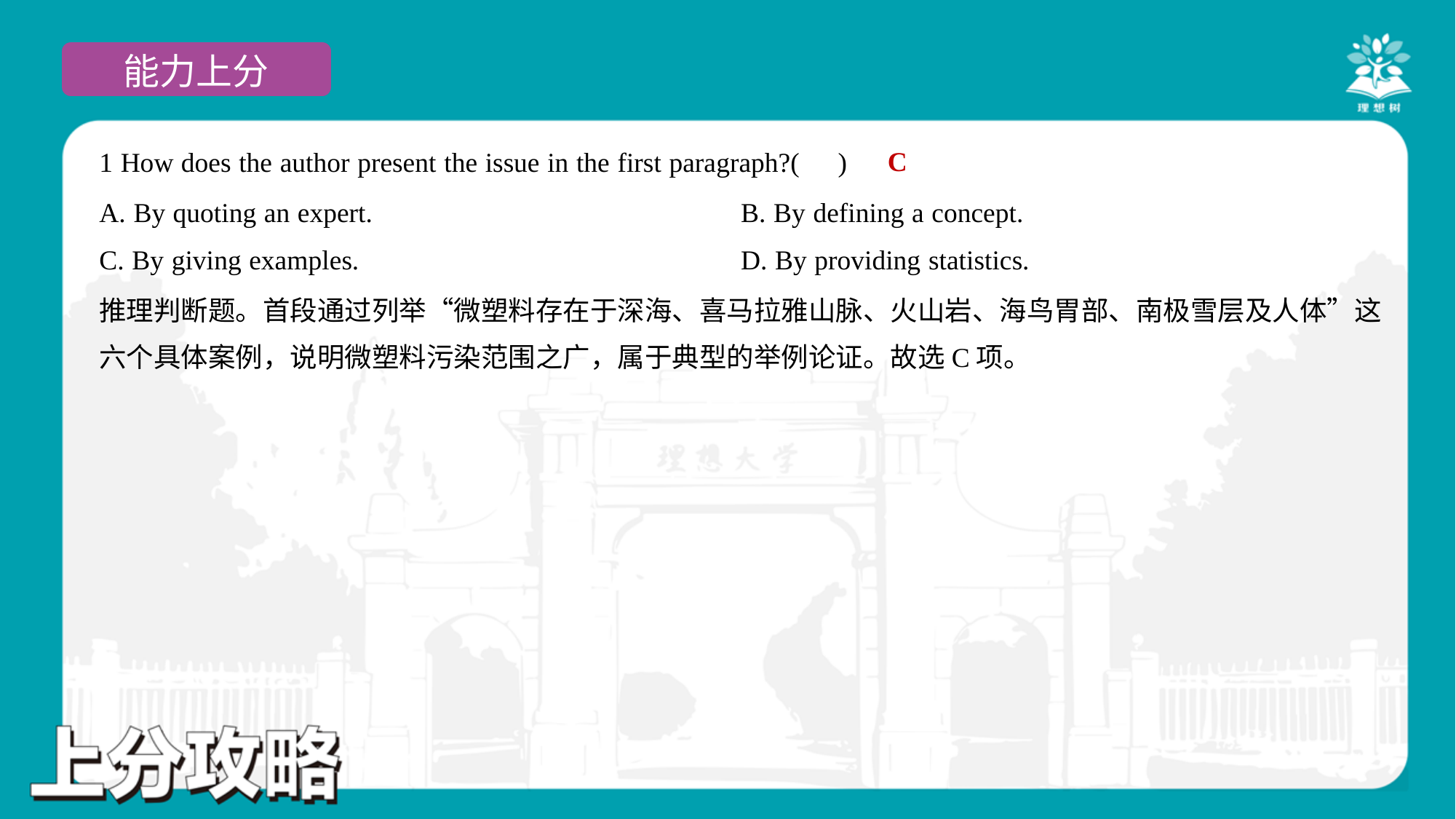

C
1 How does the author present the issue in the first paragraph?(     )
A. By quoting an expert.	B. By defining a concept.
C. By giving examples.	D. By providing statistics.
推理判断题。首段通过列举“微塑料存在于深海、喜马拉雅山脉、火山岩、海鸟胃部、南极雪层及人体”这
六个具体案例，说明微塑料污染范围之广，属于典型的举例论证。故选C项。